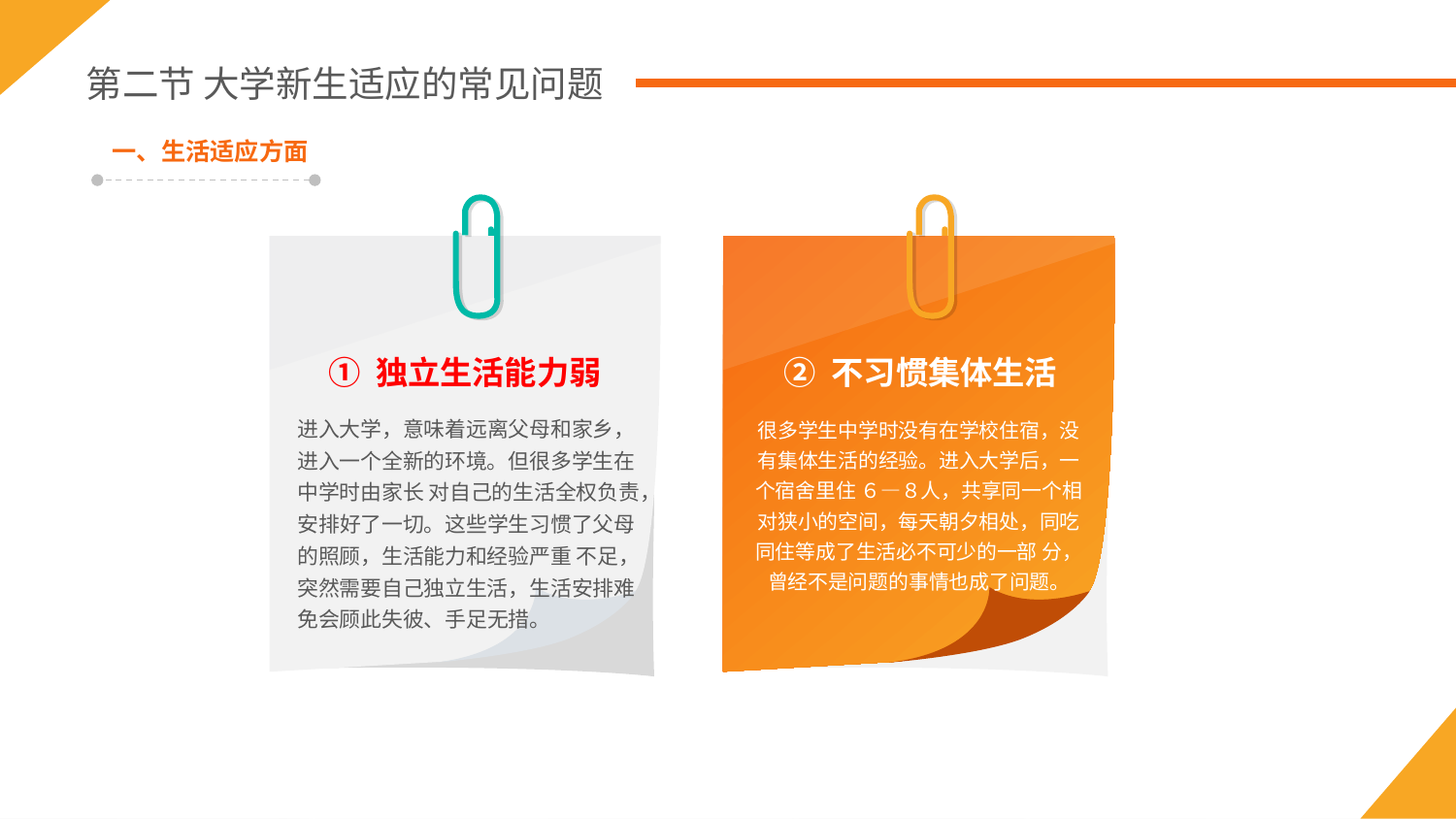

第二节 大学新生适应的常见问题
一、生活适应方面

① 独立生活能力弱
进入大学，意味着远离父母和家乡，进入一个全新的环境。但很多学生在中学时由家长 对自己的生活全权负责，安排好了一切。这些学生习惯了父母的照顾，生活能力和经验严重 不足，突然需要自己独立生活，生活安排难免会顾此失彼、手足无措。

② 不习惯集体生活
很多学生中学时没有在学校住宿，没有集体生活的经验。进入大学后，一个宿舍里住 ６—８人，共享同一个相对狭小的空间，每天朝夕相处，同吃同住等成了生活必不可少的一部 分，曾经不是问题的事情也成了问题。